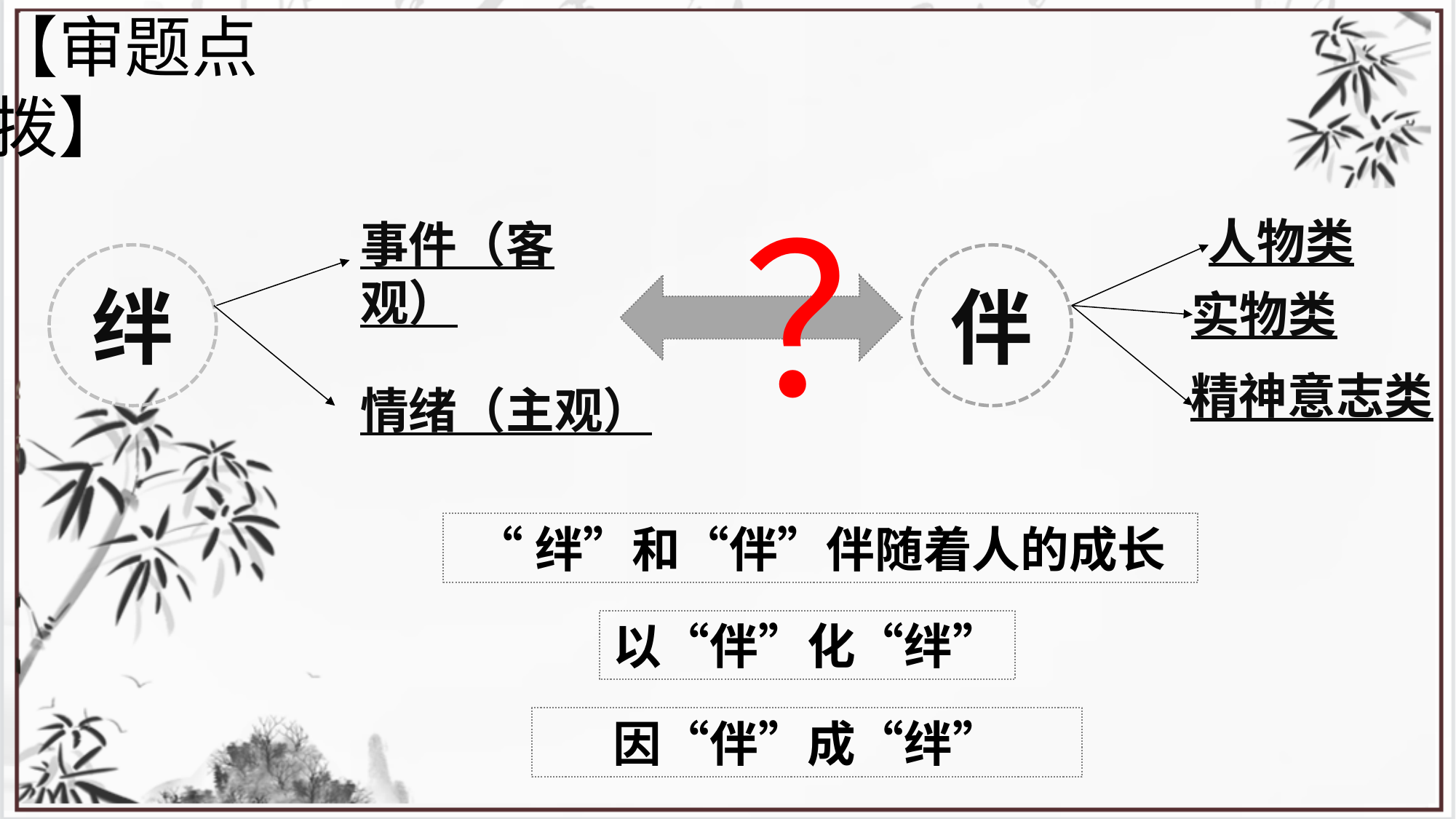

【审题点拨】
 ？
人物类
伴

实物类

精神意志类
事件（客观）
绊

情绪（主观）

“绊”和“伴”伴随着人的成长
以“伴”化“绊”
因“伴”成“绊”